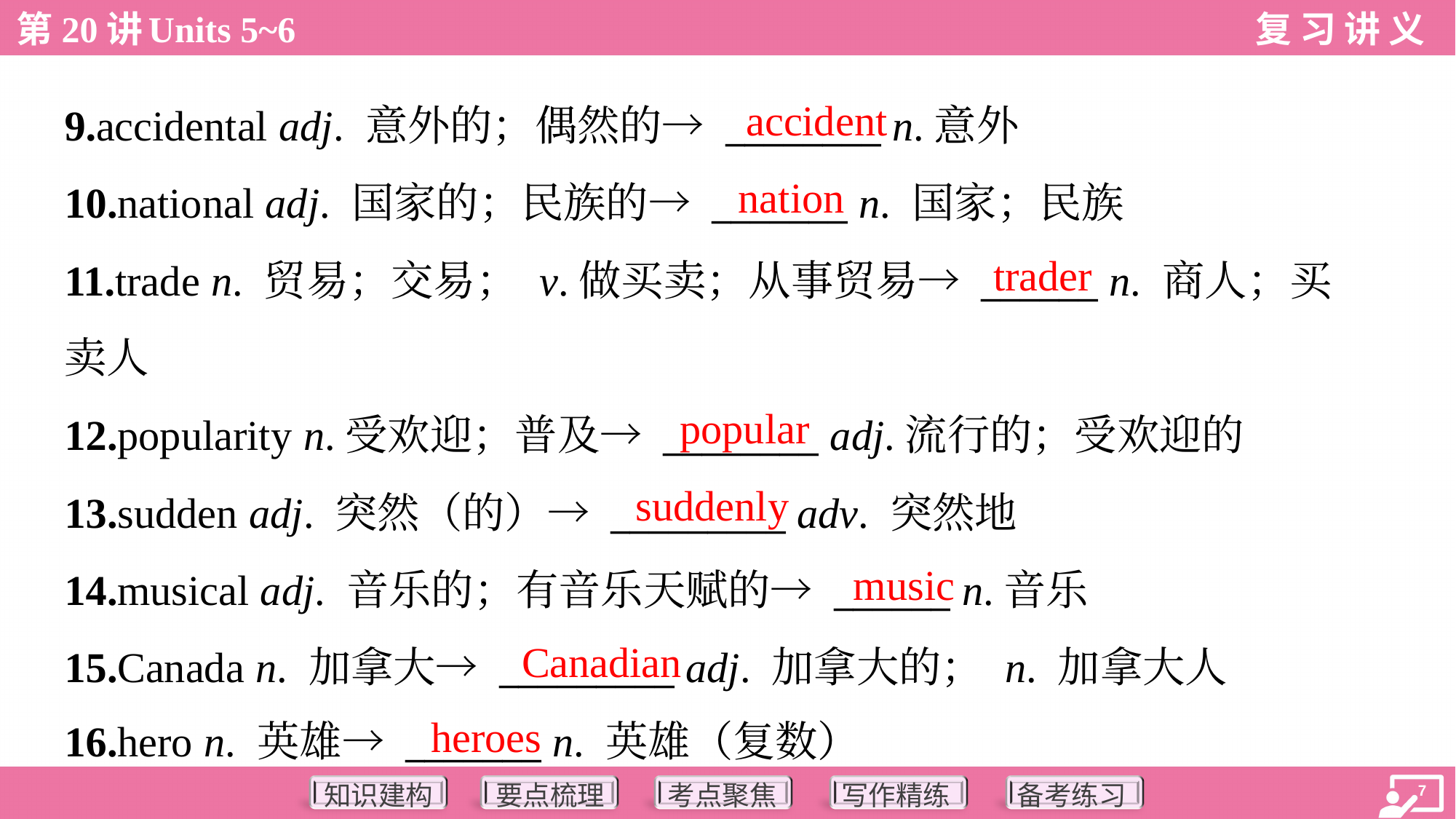

accident
9.accidental adj. 意外的；偶然的→ ________ n.意外
10.national adj. 国家的；民族的→ _______ n. 国家；民族
11.trade n. 贸易；交易； v.做买卖；从事贸易→ ______ n. 商人；买
卖人
12.popularity n.受欢迎；普及→ ________ adj.流行的；受欢迎的
13.sudden adj. 突然（的）→ _________ adv. 突然地
14.musical adj. 音乐的；有音乐天赋的→ ______ n.音乐
15.Canada n. 加拿大→ _________ adj. 加拿大的； n. 加拿大人
16.hero n. 英雄→ _______ n. 英雄（复数）
nation
trader
popular
suddenly
music
Canadian
heroes